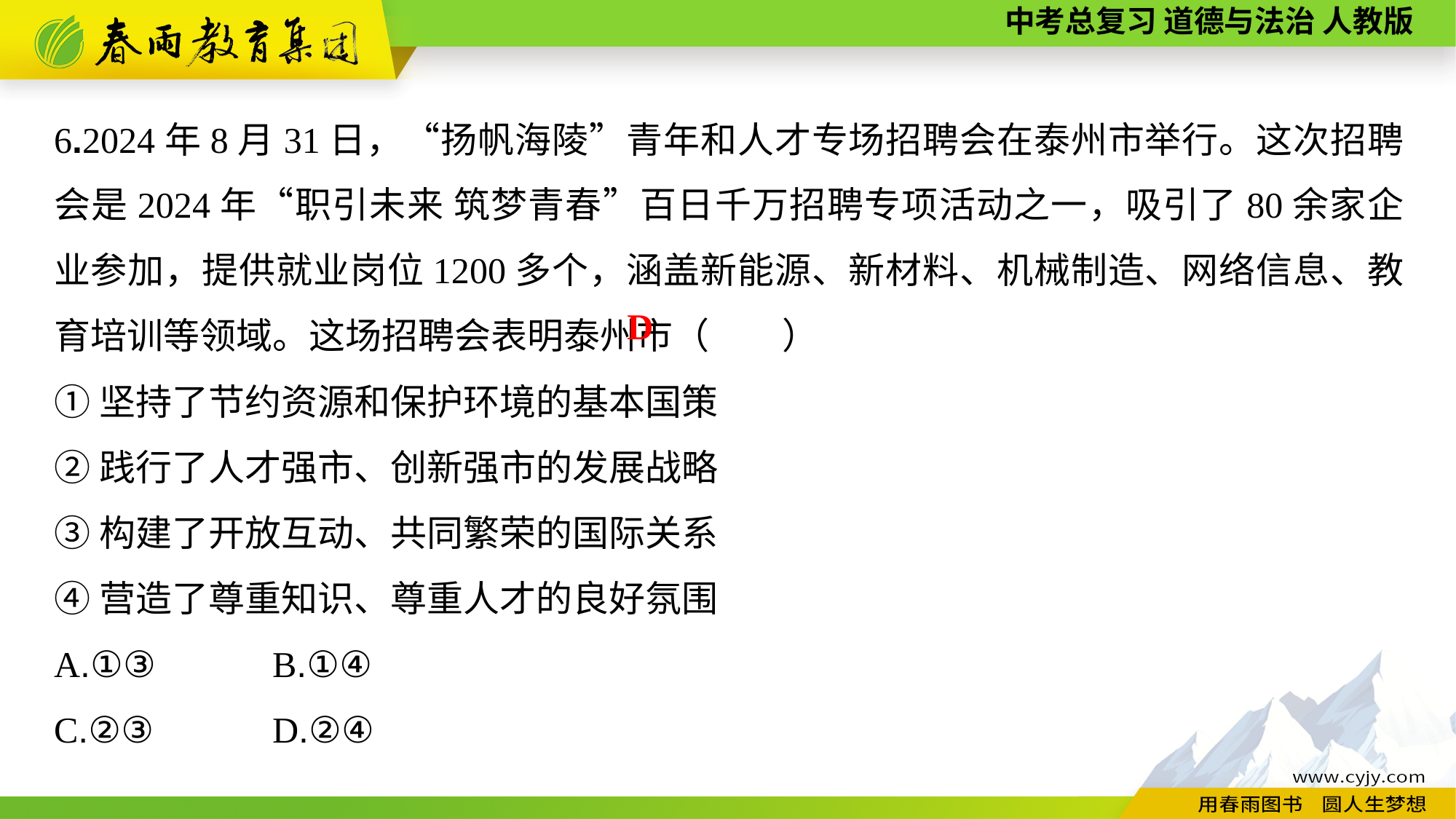

6.2024年8月31日，“扬帆海陵”青年和人才专场招聘会在泰州市举行。这次招聘会是2024年“职引未来 筑梦青春”百日千万招聘专项活动之一，吸引了80余家企业参加，提供就业岗位1200多个，涵盖新能源、新材料、机械制造、网络信息、教育培训等领域。这场招聘会表明泰州市（　　）
①坚持了节约资源和保护环境的基本国策
②践行了人才强市、创新强市的发展战略
③构建了开放互动、共同繁荣的国际关系
④营造了尊重知识、尊重人才的良好氛围
A.①③		B.①④
C.②③		D.②④
D